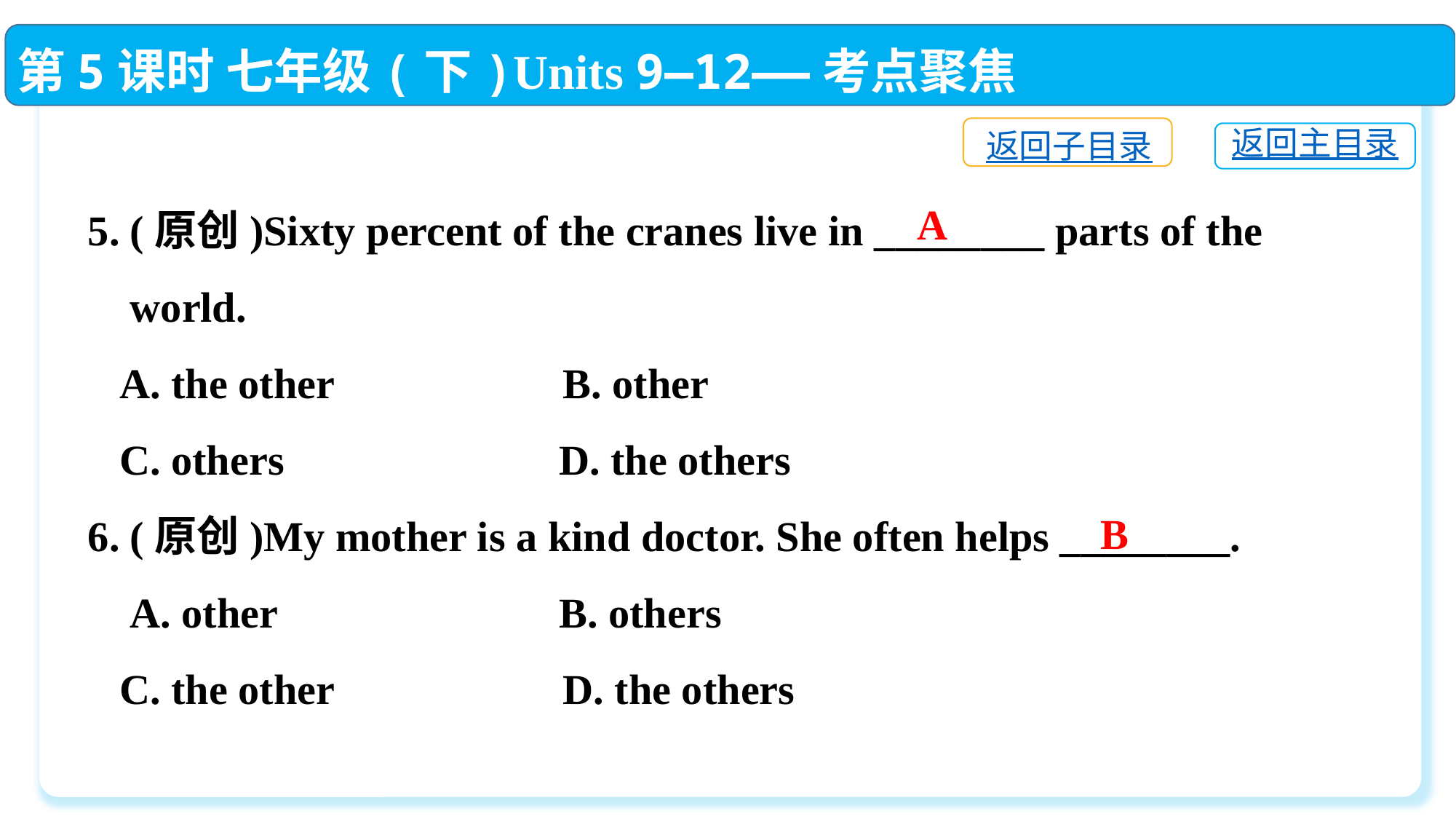

第5课时 七年级(下)Units 9—12——考点聚焦

返回子目录
返回主目录
5. (原创)Sixty percent of the cranes live in ________ parts of the
    world.
   A. the other	              B. other
   C. others	                        D. the others
6. (原创)My mother is a kind doctor. She often helps ________.
    A. other	                        B. others
   C. the other	              D. the others
A

B